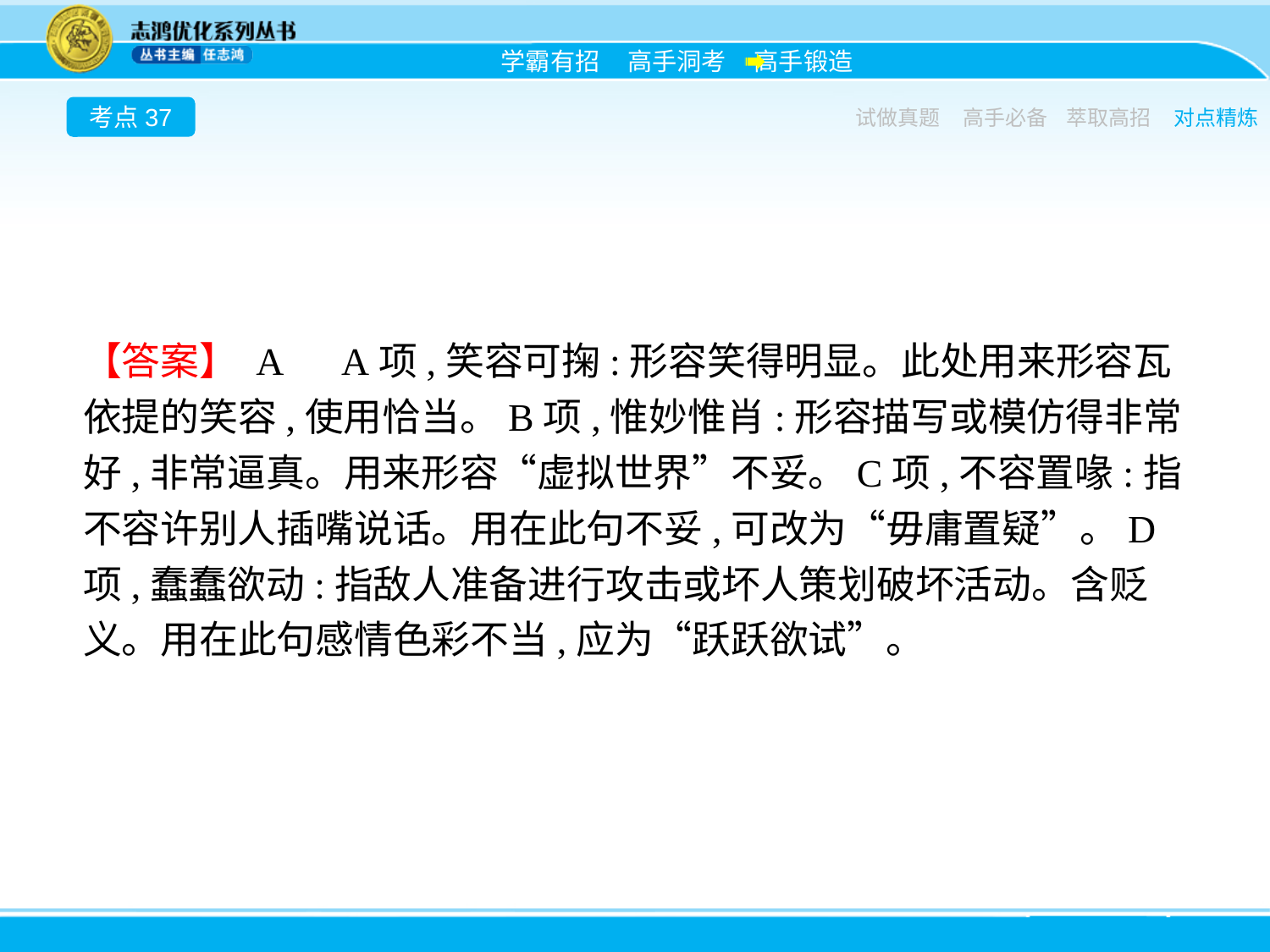

考点37
试做真题
高手必备
萃取高招
对点精炼
【答案】 A　A项,笑容可掬:形容笑得明显。此处用来形容瓦依提的笑容,使用恰当。B项,惟妙惟肖:形容描写或模仿得非常好,非常逼真。用来形容“虚拟世界”不妥。C项,不容置喙:指不容许别人插嘴说话。用在此句不妥,可改为“毋庸置疑”。D项,蠢蠢欲动:指敌人准备进行攻击或坏人策划破坏活动。含贬义。用在此句感情色彩不当,应为“跃跃欲试”。